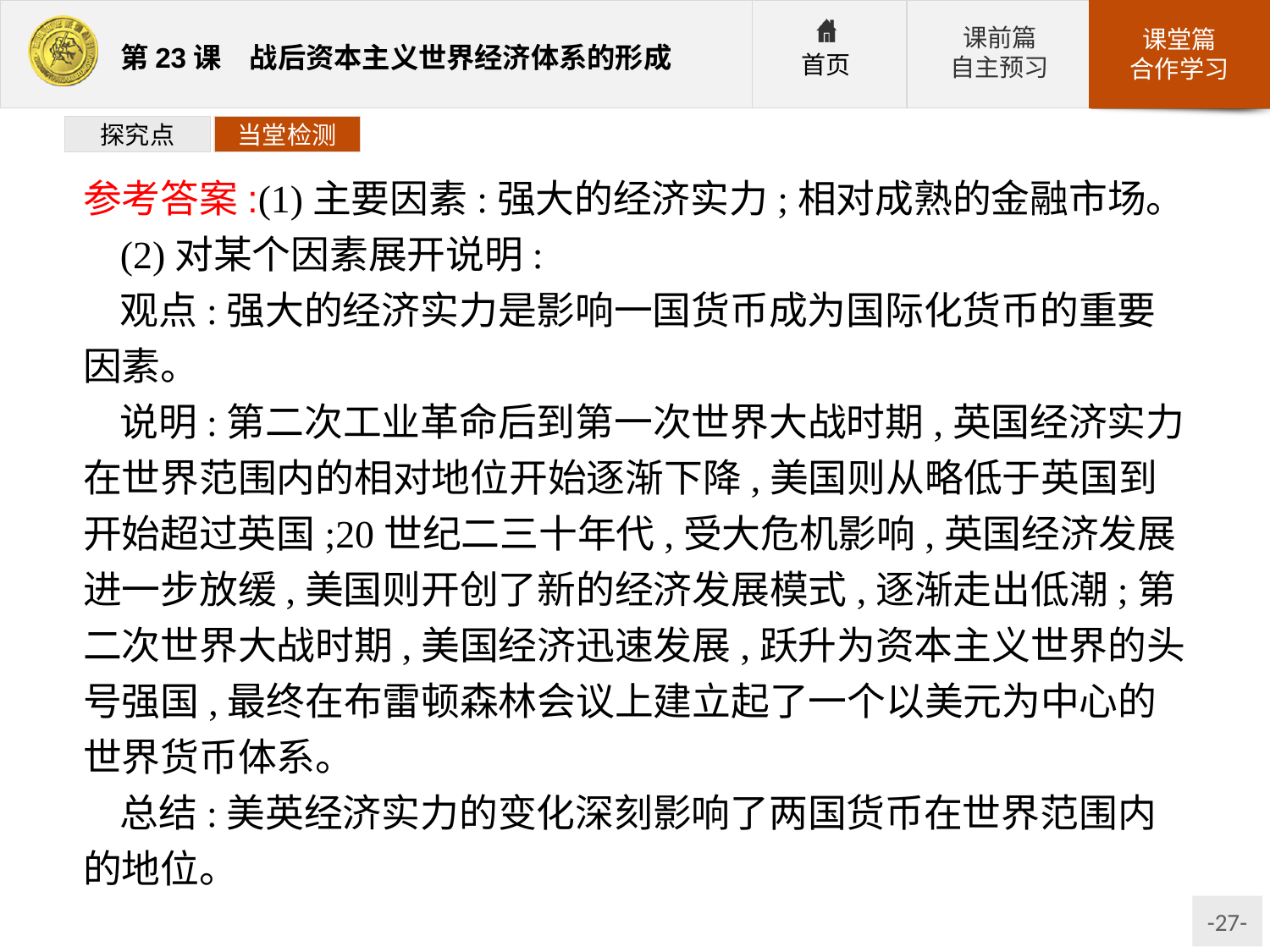

探究点
当堂检测
参考答案:(1)主要因素:强大的经济实力;相对成熟的金融市场。
(2)对某个因素展开说明:
观点:强大的经济实力是影响一国货币成为国际化货币的重要因素。
说明:第二次工业革命后到第一次世界大战时期,英国经济实力在世界范围内的相对地位开始逐渐下降,美国则从略低于英国到开始超过英国;20世纪二三十年代,受大危机影响,英国经济发展进一步放缓,美国则开创了新的经济发展模式,逐渐走出低潮;第二次世界大战时期,美国经济迅速发展,跃升为资本主义世界的头号强国,最终在布雷顿森林会议上建立起了一个以美元为中心的世界货币体系。
总结:美英经济实力的变化深刻影响了两国货币在世界范围内的地位。